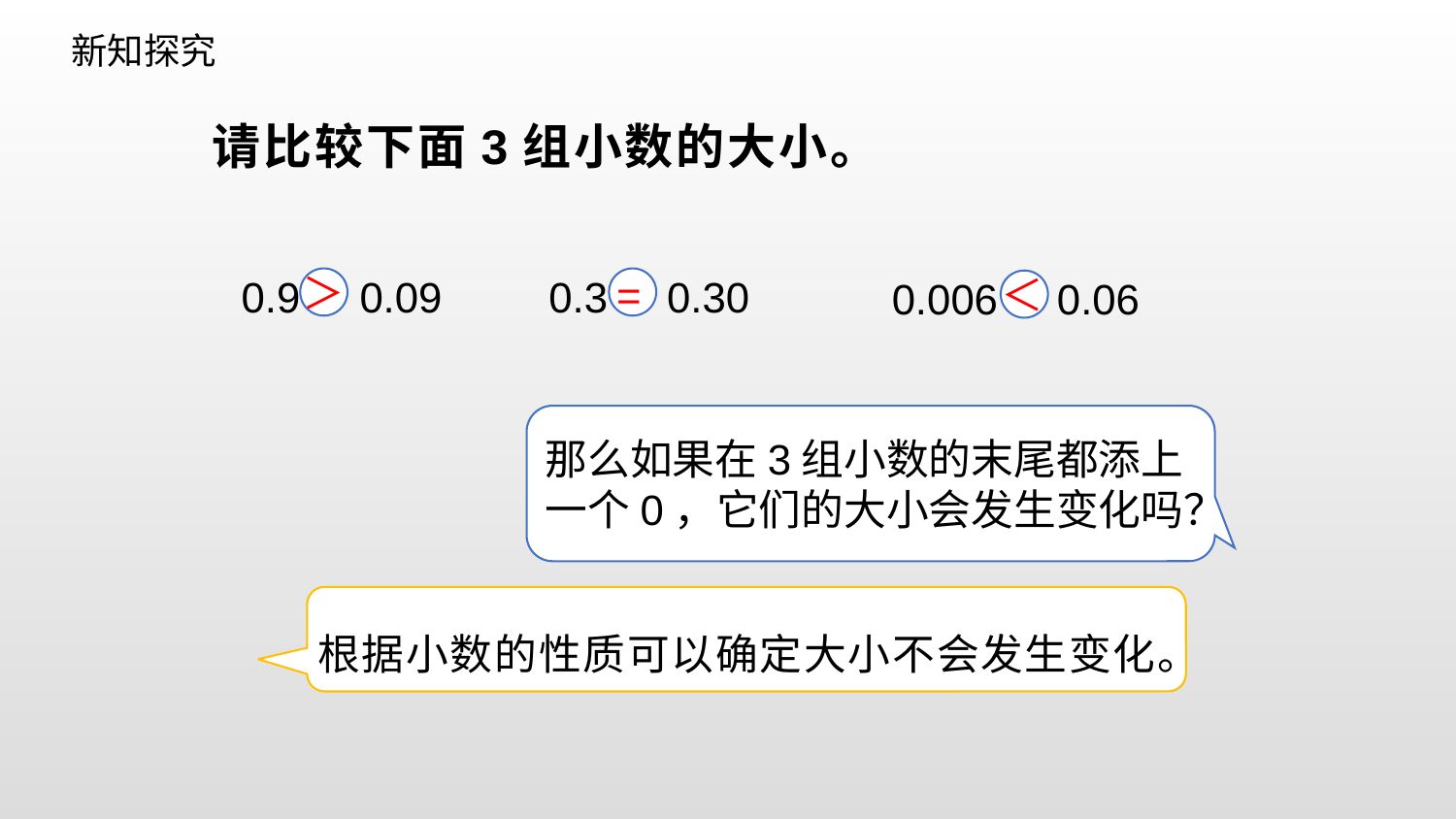

新知探究
请比较下面3组小数的大小。
＞
＜
0.9     0.09
0.3     0.30

=
0.006     0.06

那么如果在3组小数的末尾都添上一个0，它们的大小会发生变化吗？
这个月
根据小数的性质可以确定大小不会发生变化。